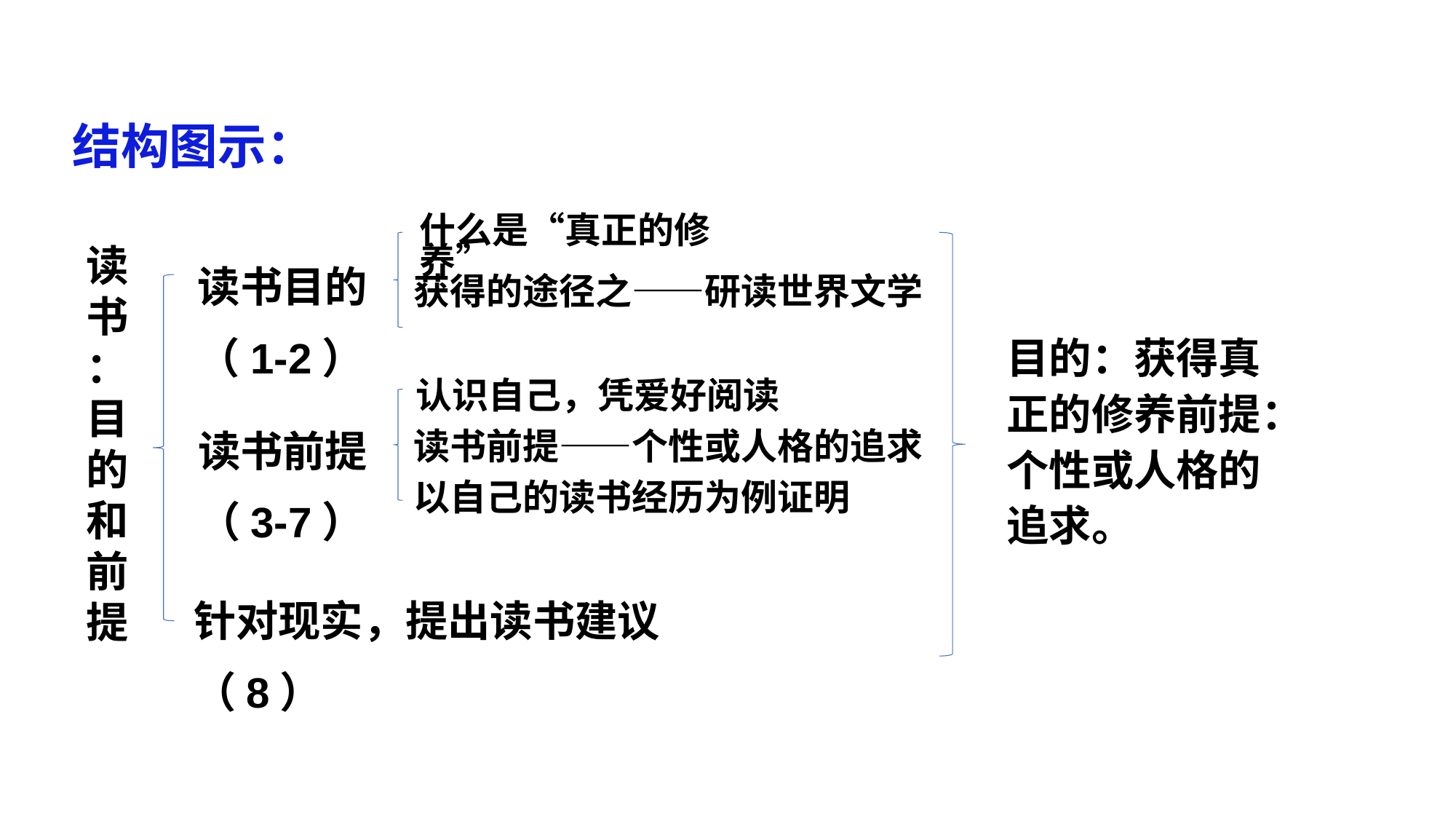

结构图示：
什么是“真正的修养”

读
书
：
目
的
和
前
提
读书目的
（1-2）

获得的途径之——研读世界文学
目的：获得真正的修养前提：个性或人格的追求。
认识自己，凭爱好阅读

读书前提
（3-7）
读书前提——个性或人格的追求
以自己的读书经历为例证明
针对现实，提出读书建议
（8）